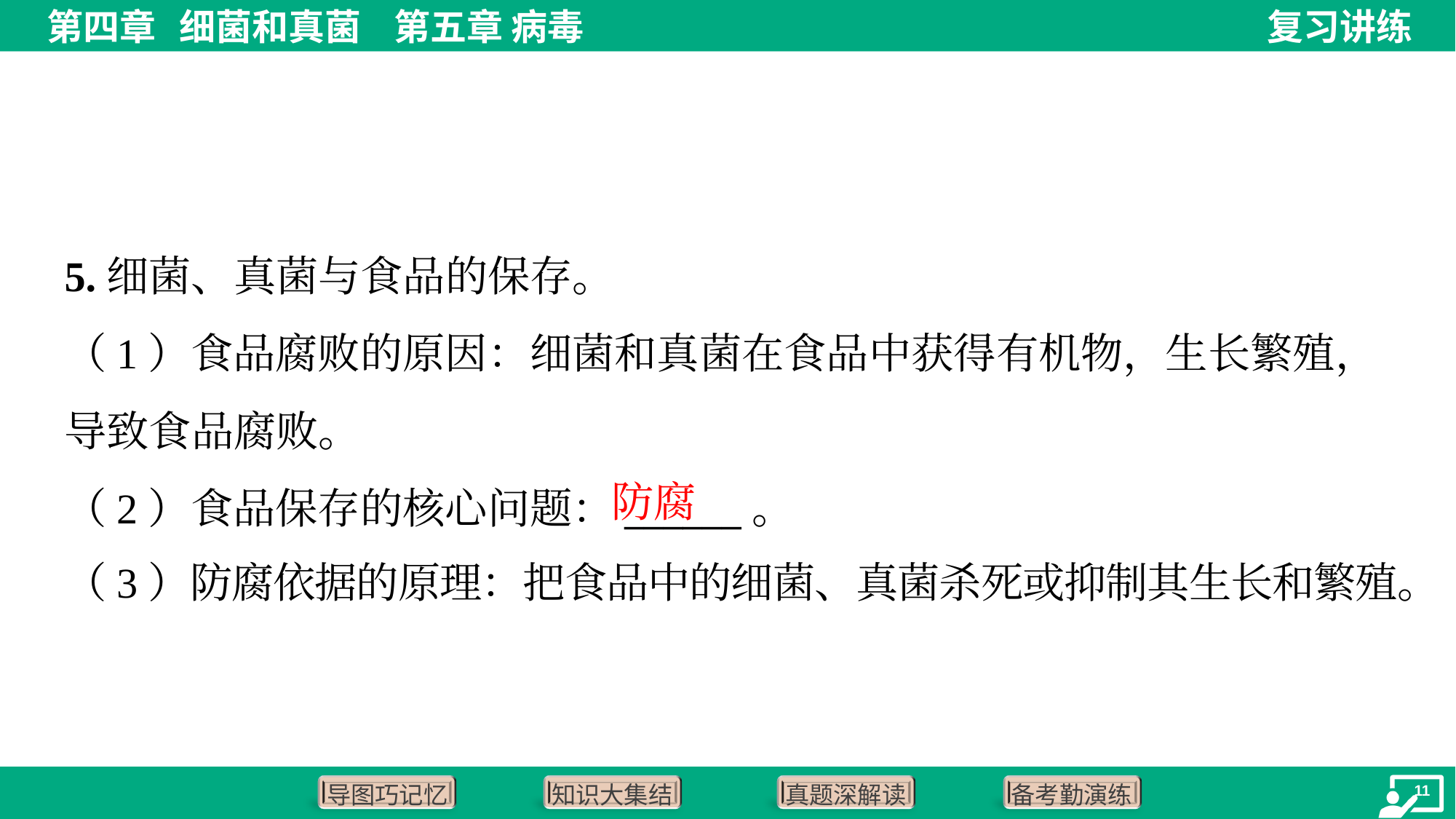

5.细菌、真菌与食品的保存。
（1）食品腐败的原因：细菌和真菌在食品中获得有机物，生长繁殖，
导致食品腐败。
（2）食品保存的核心问题：______。
（3）防腐依据的原理：把食品中的细菌、真菌杀死或抑制其生长和繁殖。
防腐